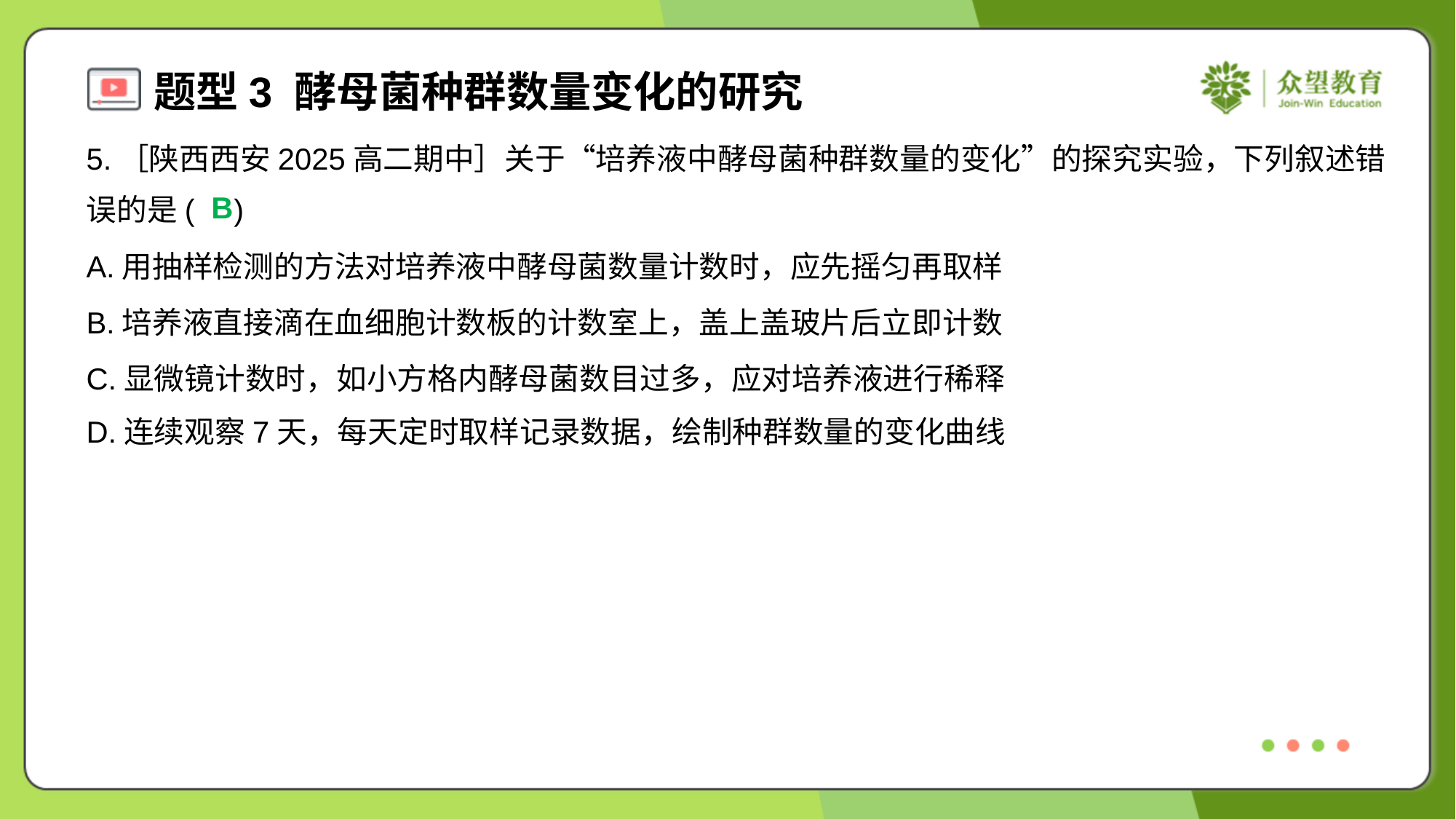

5.［陕西西安2025高二期中］关于“培养液中酵母菌种群数量的变化”的探究实验，下列叙述错
误的是(     )
B
A.用抽样检测的方法对培养液中酵母菌数量计数时，应先摇匀再取样
B.培养液直接滴在血细胞计数板的计数室上，盖上盖玻片后立即计数
C.显微镜计数时，如小方格内酵母菌数目过多，应对培养液进行稀释
D.连续观察7天，每天定时取样记录数据，绘制种群数量的变化曲线